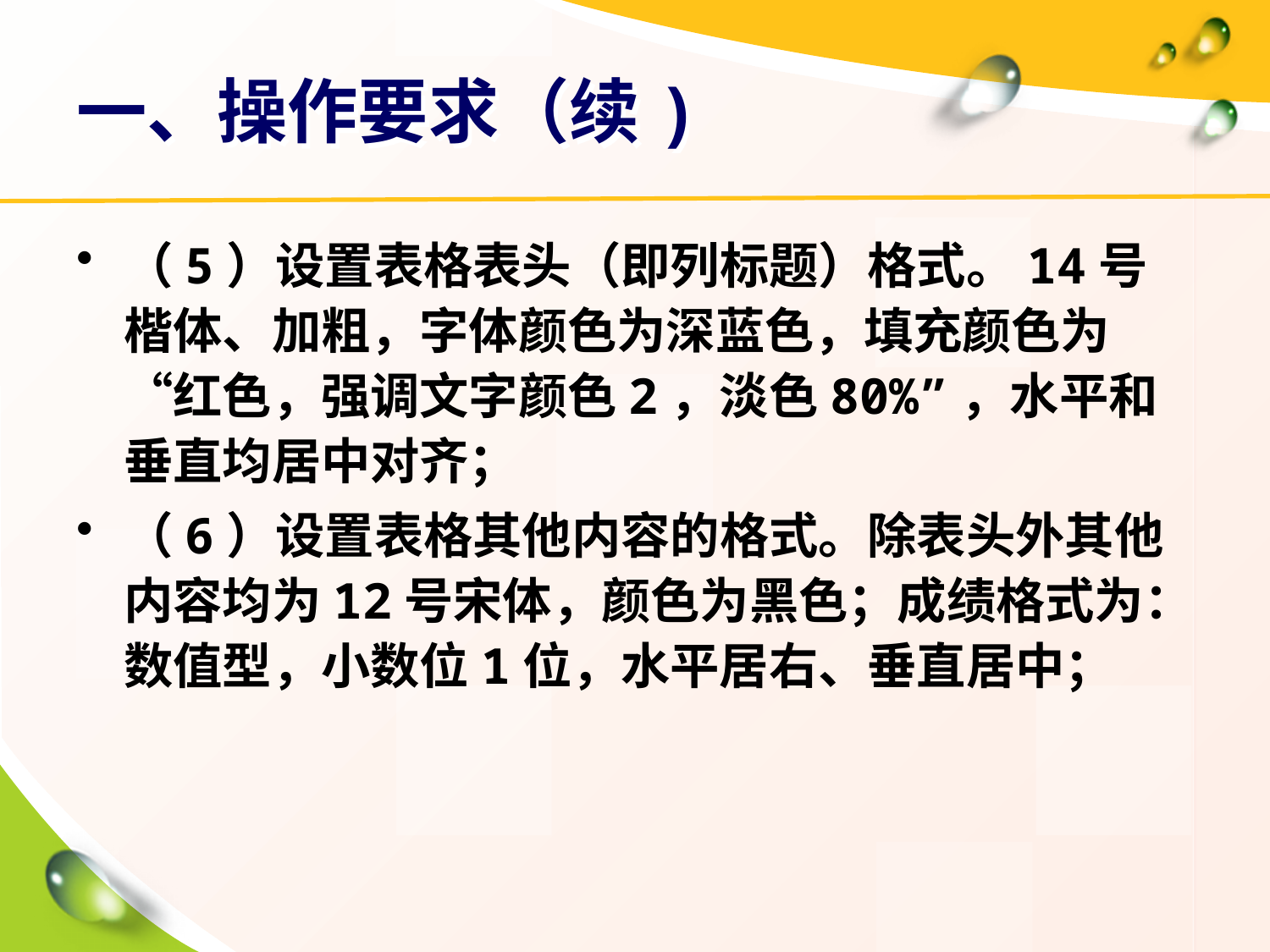

# 一、操作要求（续)
（5）设置表格表头（即列标题）格式。14号楷体、加粗，字体颜色为深蓝色，填充颜色为“红色，强调文字颜色2，淡色80%”，水平和垂直均居中对齐；
（6）设置表格其他内容的格式。除表头外其他内容均为12号宋体，颜色为黑色；成绩格式为：数值型，小数位1位，水平居右、垂直居中；